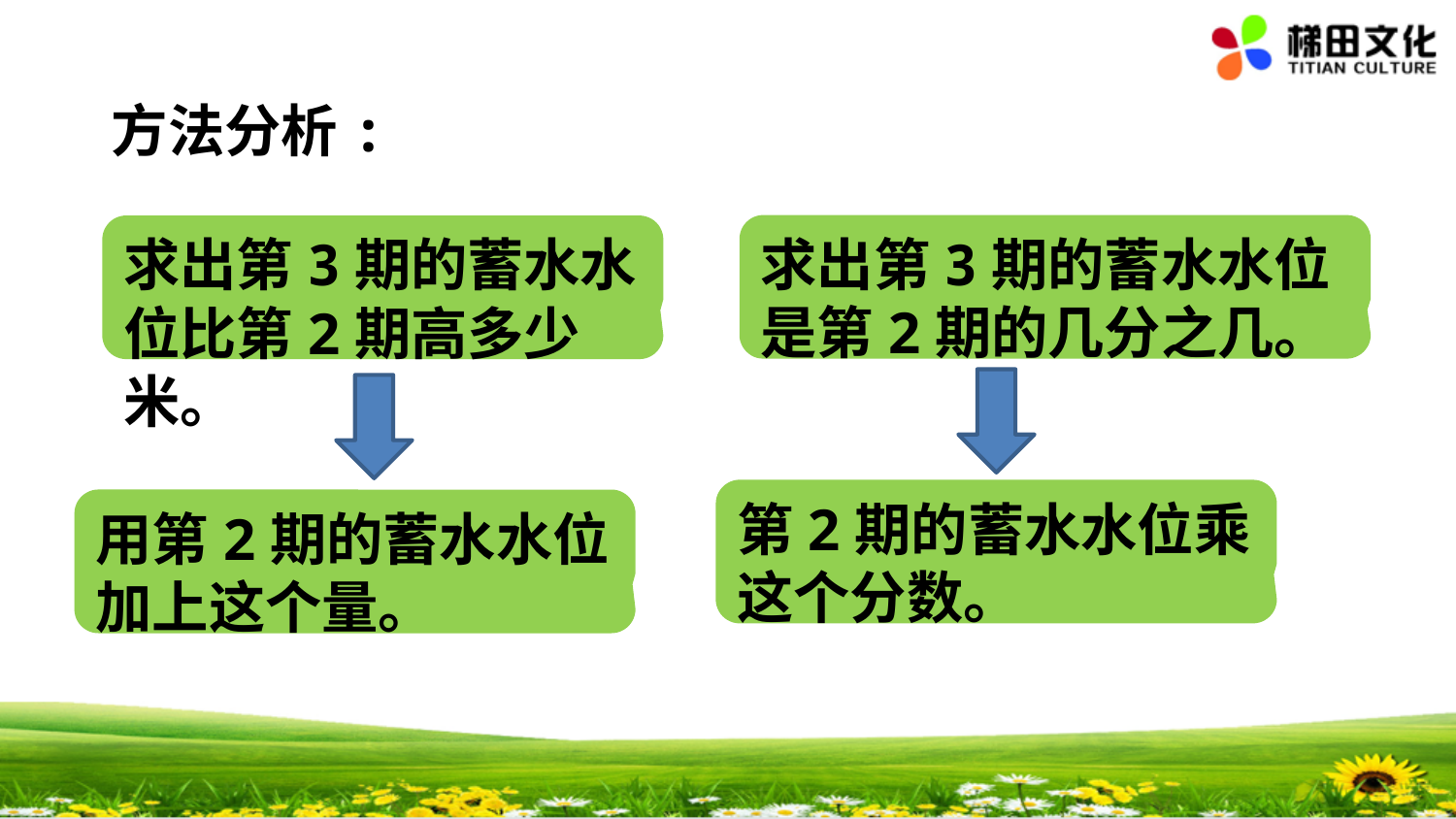

方法分析:
求出第3期的蓄水水位是第2期的几分之几。
求出第3期的蓄水水位比第2期高多少米。

第2期的蓄水水位乘这个分数。
用第2期的蓄水水位加上这个量。